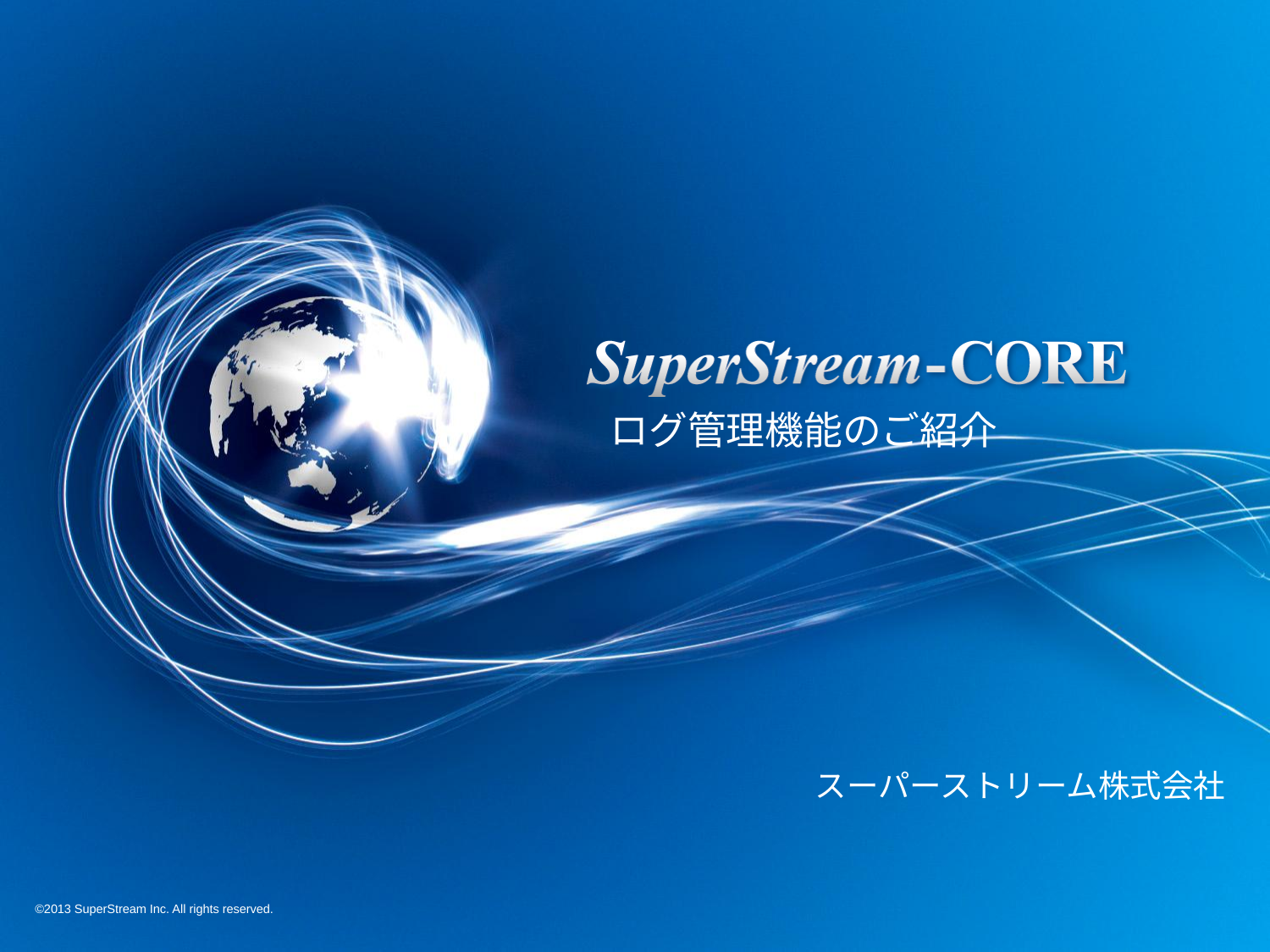

ログ管理機能のご紹介

スーパーストリーム株式会社
©2013 SuperStream Inc. All rights reserved.